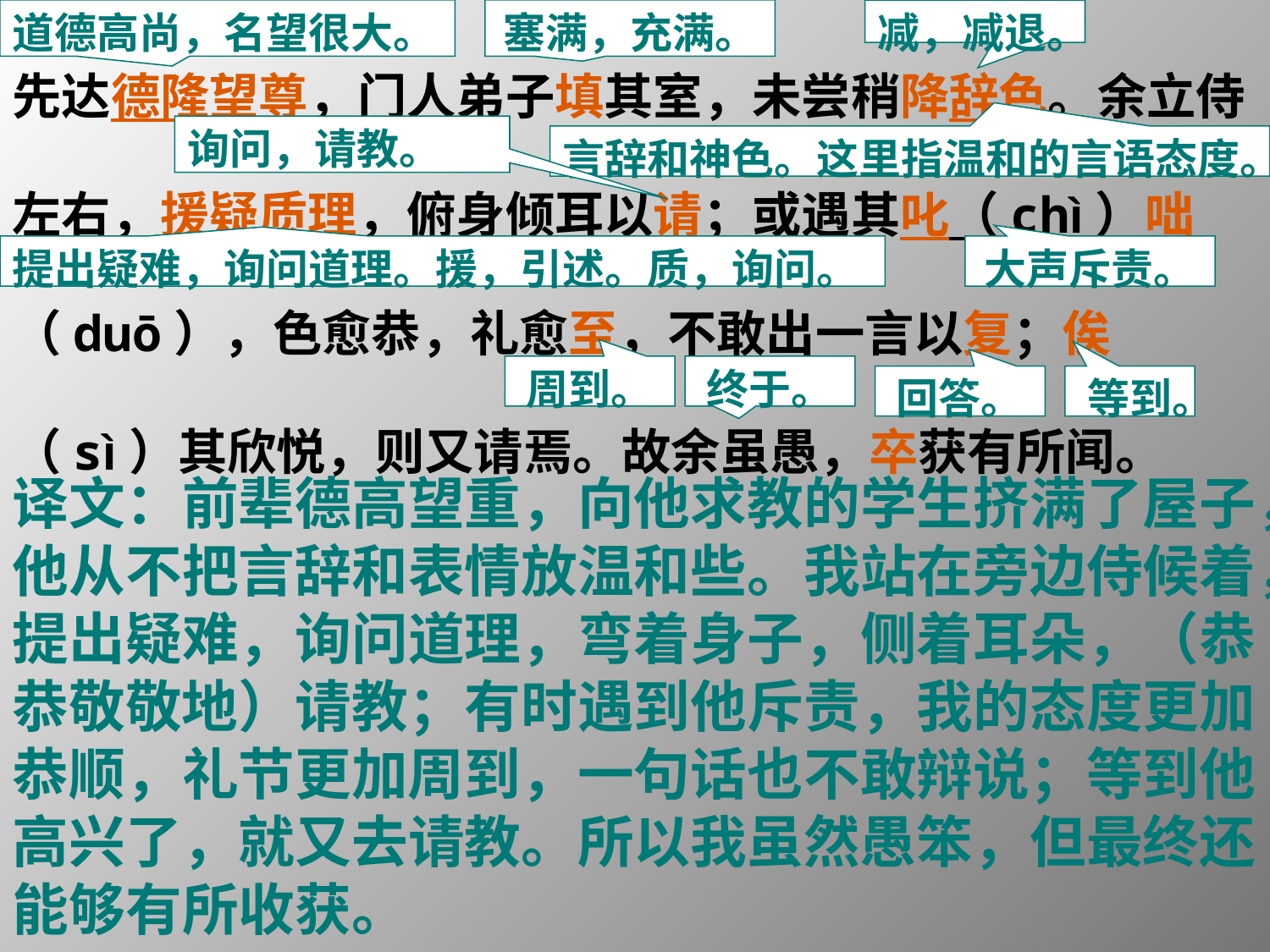

先达德隆望尊，门人弟子填其室，未尝稍降辞色。余立侍左右，援疑质理，俯身倾耳以请；或遇其叱（chì）咄（duō），色愈恭，礼愈至，不敢出一言以复；俟（sì）其欣悦，则又请焉。故余虽愚，卒获有所闻。
道德高尚，名望很大。
塞满，充满。
减，减退。
询问，请教。
言辞和神色。这里指温和的言语态度。
提出疑难，询问道理。援，引述。质，询问。
大声斥责。
周到。
终于。
回答。
等到。
译文：前辈德高望重，向他求教的学生挤满了屋子，他从不把言辞和表情放温和些。我站在旁边侍候着，提出疑难，询问道理，弯着身子，侧着耳朵，（恭恭敬敬地）请教；有时遇到他斥责，我的态度更加恭顺，礼节更加周到，一句话也不敢辩说；等到他高兴了，就又去请教。所以我虽然愚笨，但最终还能够有所收获。